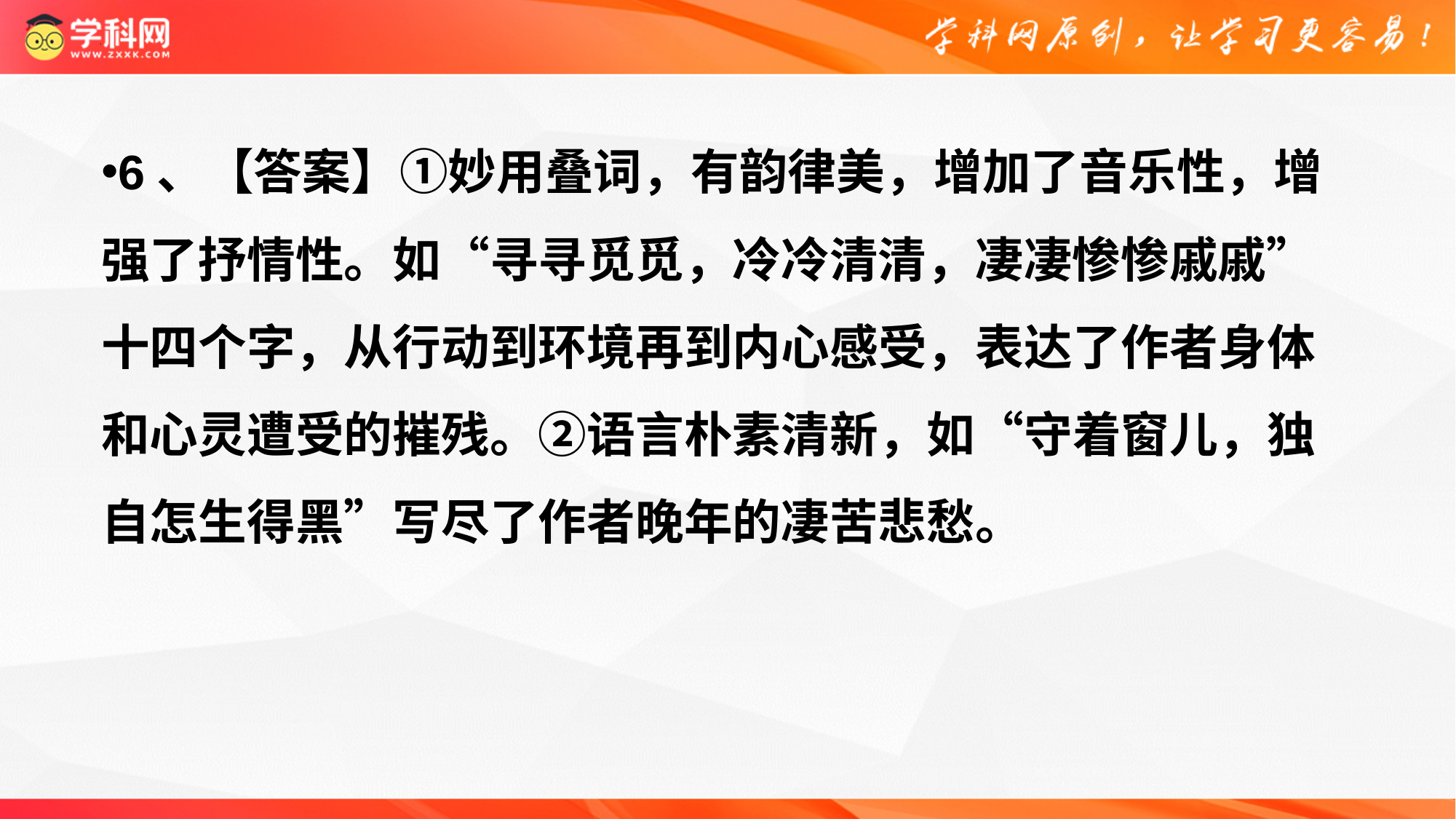

6、【答案】①妙用叠词，有韵律美，增加了音乐性，增强了抒情性。如“寻寻觅觅，冷冷清清，凄凄惨惨戚戚”十四个字，从行动到环境再到内心感受，表达了作者身体和心灵遭受的摧残。②语言朴素清新，如“守着窗儿，独自怎生得黑”写尽了作者晚年的凄苦悲愁。